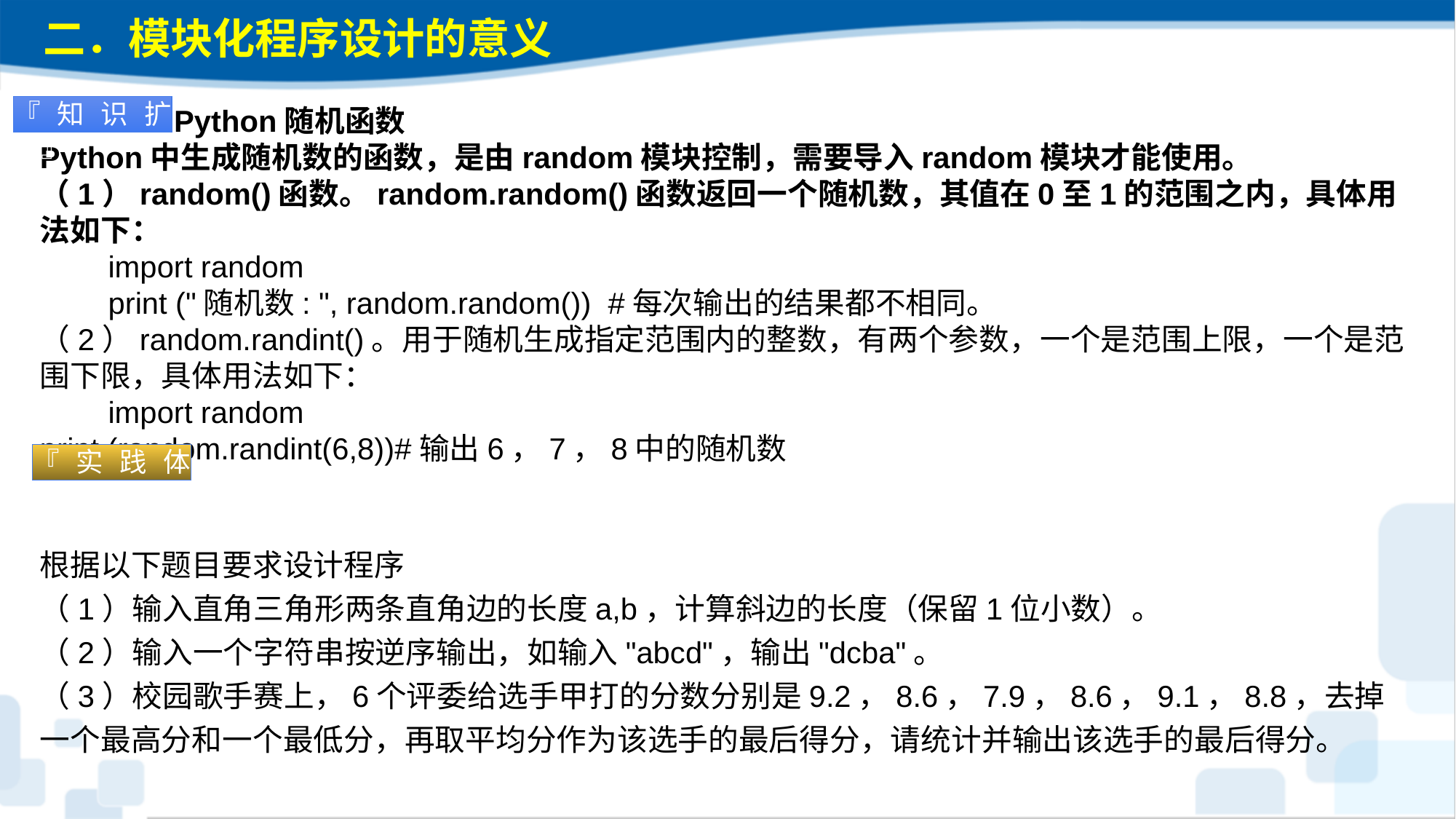

二．模块化程序设计的意义
『知识扩展』
                Python随机函数Python中生成随机数的函数，是由random模块控制，需要导入random模块才能使用。（1）random()函数。random.random()函数返回一个随机数，其值在0至1的范围之内，具体用法如下：　　import random　　print ("随机数: ", random.random())  #每次输出的结果都不相同。（2）random.randint()。用于随机生成指定范围内的整数，有两个参数，一个是范围上限，一个是范围下限，具体用法如下：　　import randomprint (random.randint(6,8))#输出6，7，8中的随机数

根据以下题目要求设计程序
（1）输入直角三角形两条直角边的长度a,b，计算斜边的长度（保留1位小数）。
（2）输入一个字符串按逆序输出，如输入"abcd"，输出"dcba"。
（3）校园歌手赛上，6个评委给选手甲打的分数分别是9.2，8.6，7.9，8.6，9.1，8.8，去掉一个最高分和一个最低分，再取平均分作为该选手的最后得分，请统计并输出该选手的最后得分。
『实践体验』